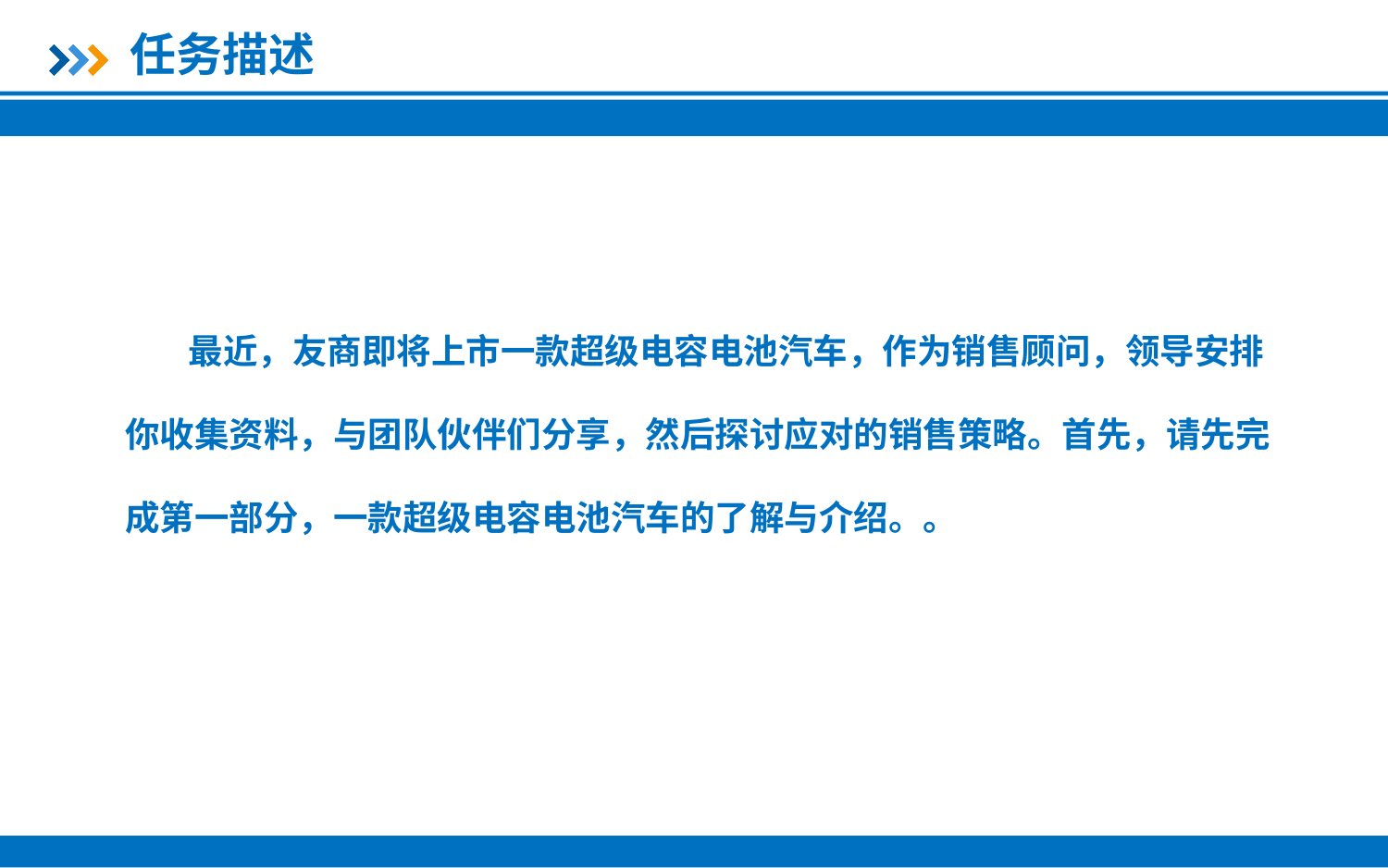

任务描述
       最近，友商即将上市一款超级电容电池汽车，作为销售顾问，领导安排你收集资料，与团队伙伴们分享，然后探讨应对的销售策略。首先，请先完成第一部分，一款超级电容电池汽车的了解与介绍。。